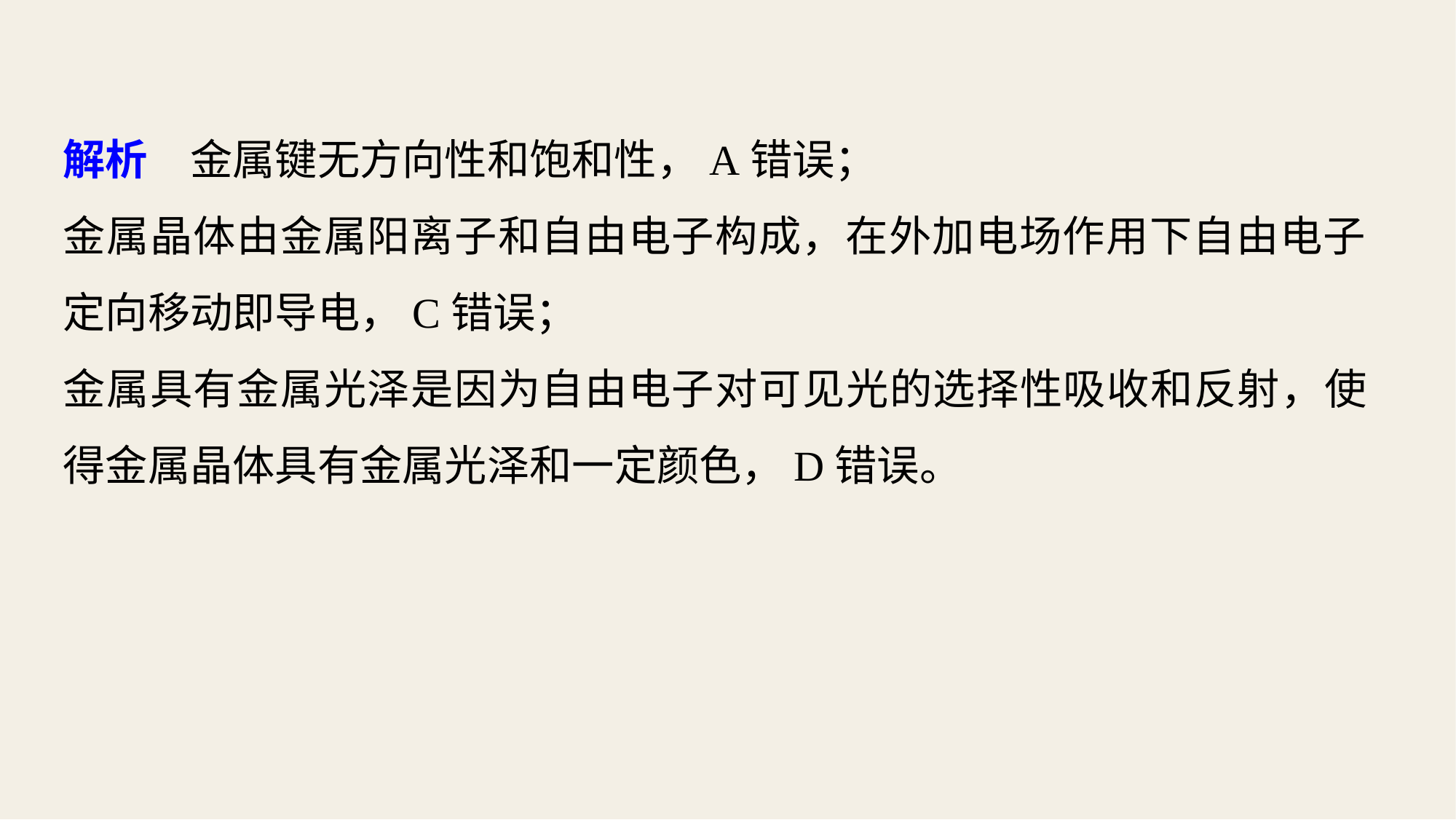

解析　金属键无方向性和饱和性，A错误；
金属晶体由金属阳离子和自由电子构成，在外加电场作用下自由电子定向移动即导电，C错误；
金属具有金属光泽是因为自由电子对可见光的选择性吸收和反射，使得金属晶体具有金属光泽和一定颜色，D错误。